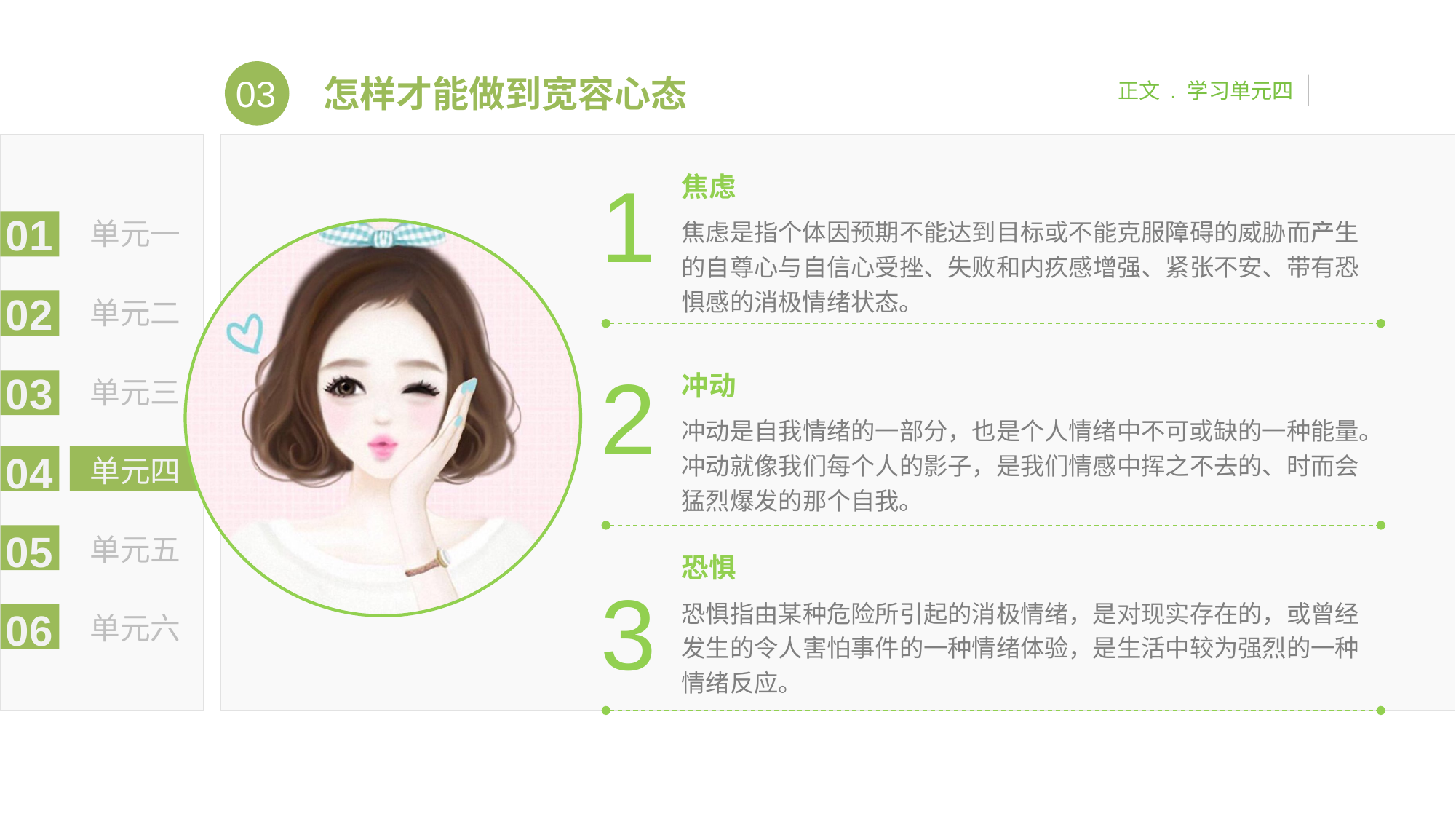

03
正文 . 学习单元四
怎样才能做到宽容心态

01
单元一

02
单元二

03
单元三

04

单元四
05

单元五
06

单元六

1
焦虑
焦虑是指个体因预期不能达到目标或不能克服障碍的威胁而产生的自尊心与自信心受挫、失败和内疚感增强、紧张不安、带有恐惧感的消极情绪状态。

2
冲动
冲动是自我情绪的一部分，也是个人情绪中不可或缺的一种能量。冲动就像我们每个人的影子，是我们情感中挥之不去的、时而会猛烈爆发的那个自我。

恐惧
恐惧指由某种危险所引起的消极情绪，是对现实存在的，或曾经发生的令人害怕事件的一种情绪体验，是生活中较为强烈的一种情绪反应。
3